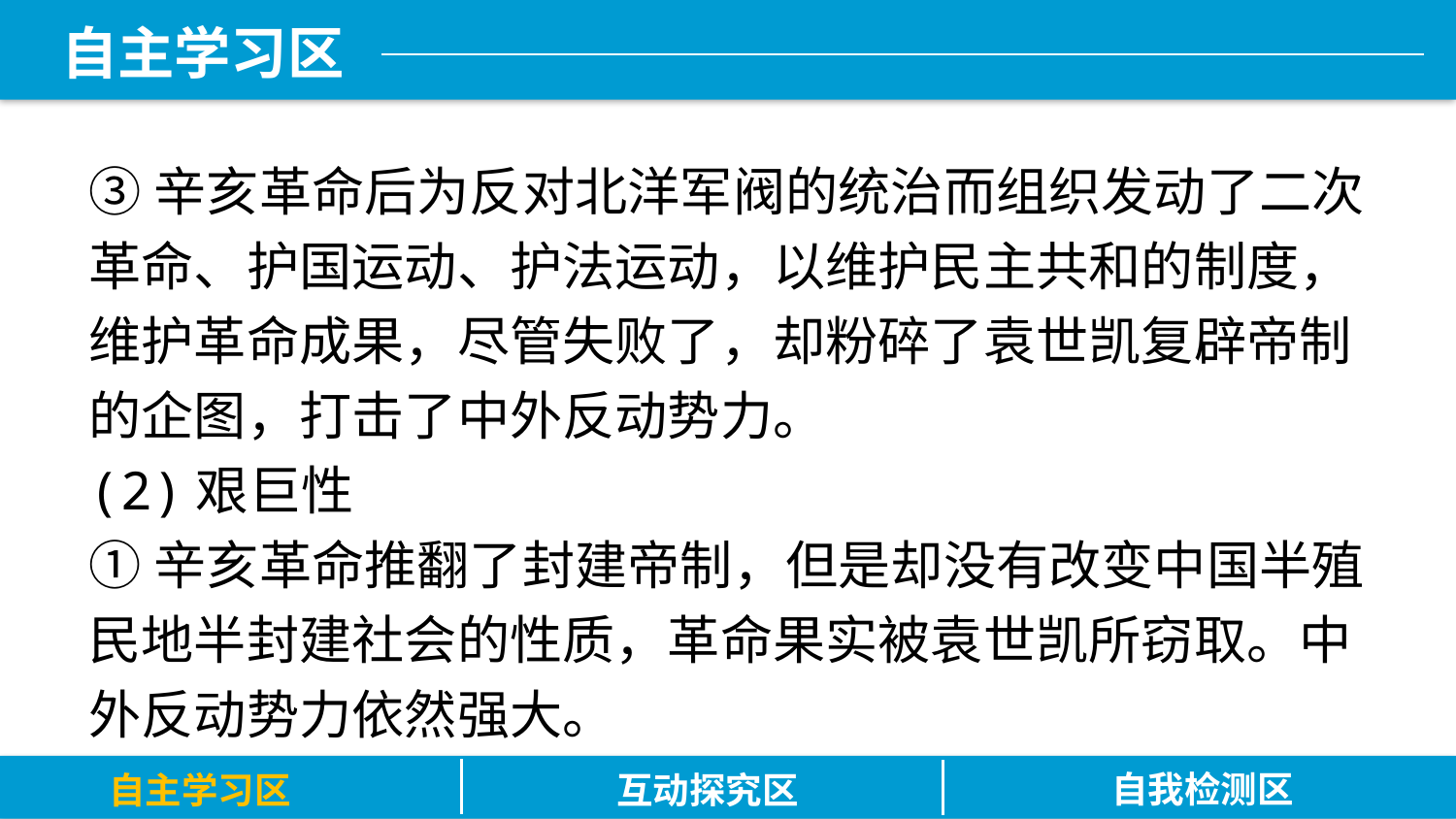

③辛亥革命后为反对北洋军阀的统治而组织发动了二次革命、护国运动、护法运动，以维护民主共和的制度，维护革命成果，尽管失败了，却粉碎了袁世凯复辟帝制的企图，打击了中外反动势力。
(2)艰巨性
①辛亥革命推翻了封建帝制，但是却没有改变中国半殖民地半封建社会的性质，革命果实被袁世凯所窃取。中外反动势力依然强大。
自我检测区
自主学习区
互动探究区